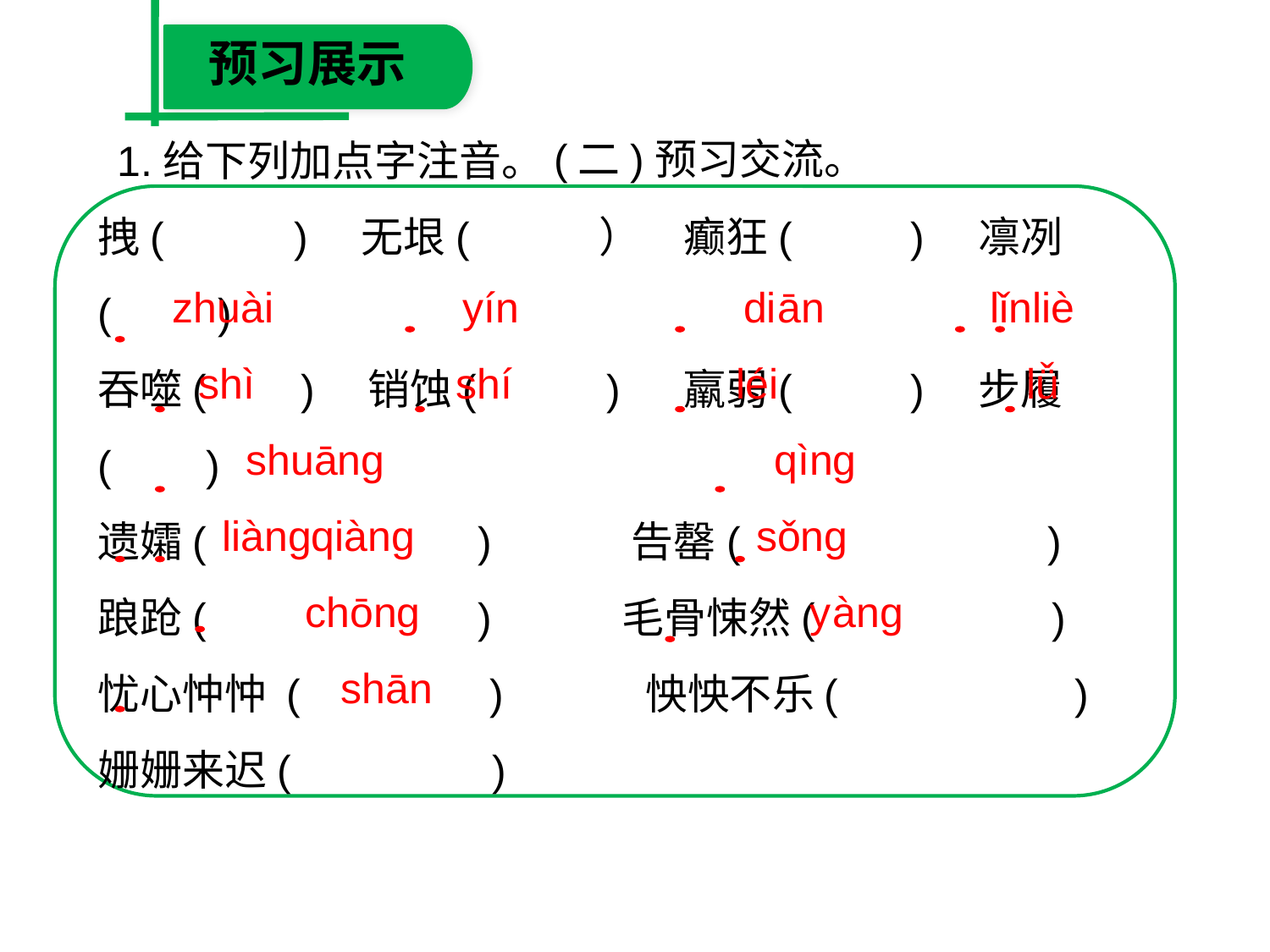

预习展示
(二)预习交流。
　1.给下列加点字注音。
拽(           )　无垠(          ）　癫狂(          )　凛冽(         )
吞噬(        )　销蚀(           )　 羸弱(          )　步履(        )
遗孀(                       )　         告罄(                          )
踉跄(                       )　        毛骨悚然(                    )
忧心忡忡 (                )           怏怏不乐(                    )
姗姗来迟(                 )

　  zhuài                yín                   diān              lǐnliè
      shì                 shí                   léi                     lǚ
          shuāng                                 qìng
        liàngqiàng 　                            sǒng
               chōng                                 yàng
                  shān